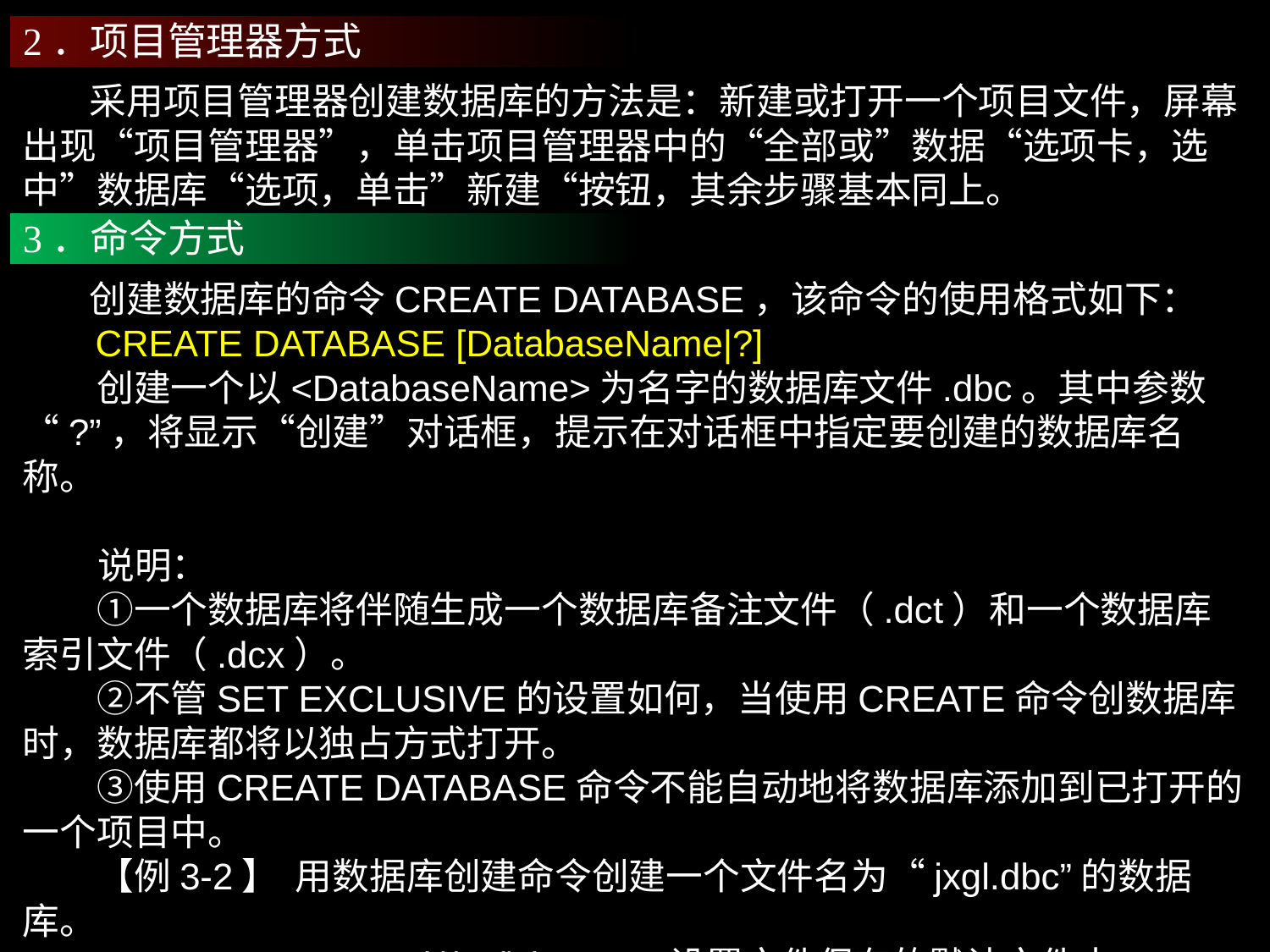

2．项目管理器方式
       采用项目管理器创建数据库的方法是：新建或打开一个项目文件，屏幕出现“项目管理器”，单击项目管理器中的“全部或”数据“选项卡，选中”数据库“选项，单击”新建“按钮，其余步骤基本同上。
3．命令方式
       创建数据库的命令CREATE DATABASE，该命令的使用格式如下：
       CREATE DATABASE [DatabaseName|?]
　　创建一个以<DatabaseName>为名字的数据库文件.dbc。其中参数“?”，将显示“创建”对话框，提示在对话框中指定要创建的数据库名称。

        说明：
　　①一个数据库将伴随生成一个数据库备注文件（.dct）和一个数据库索引文件（.dcx）。
　　②不管SET EXCLUSIVE的设置如何，当使用CREATE命令创数据库时，数据库都将以独占方式打开。
　　③使用CREATE DATABASE命令不能自动地将数据库添加到已打开的一个项目中。
　　【例3-2】  用数据库创建命令创建一个文件名为“jxgl.dbc”的数据库。
       SET DEFAULT TO d:\jxgl\data  &&设置文件保存的默认文件夹
       CREATE DATABASE jxgl  && 或 CREA DATA jxgl